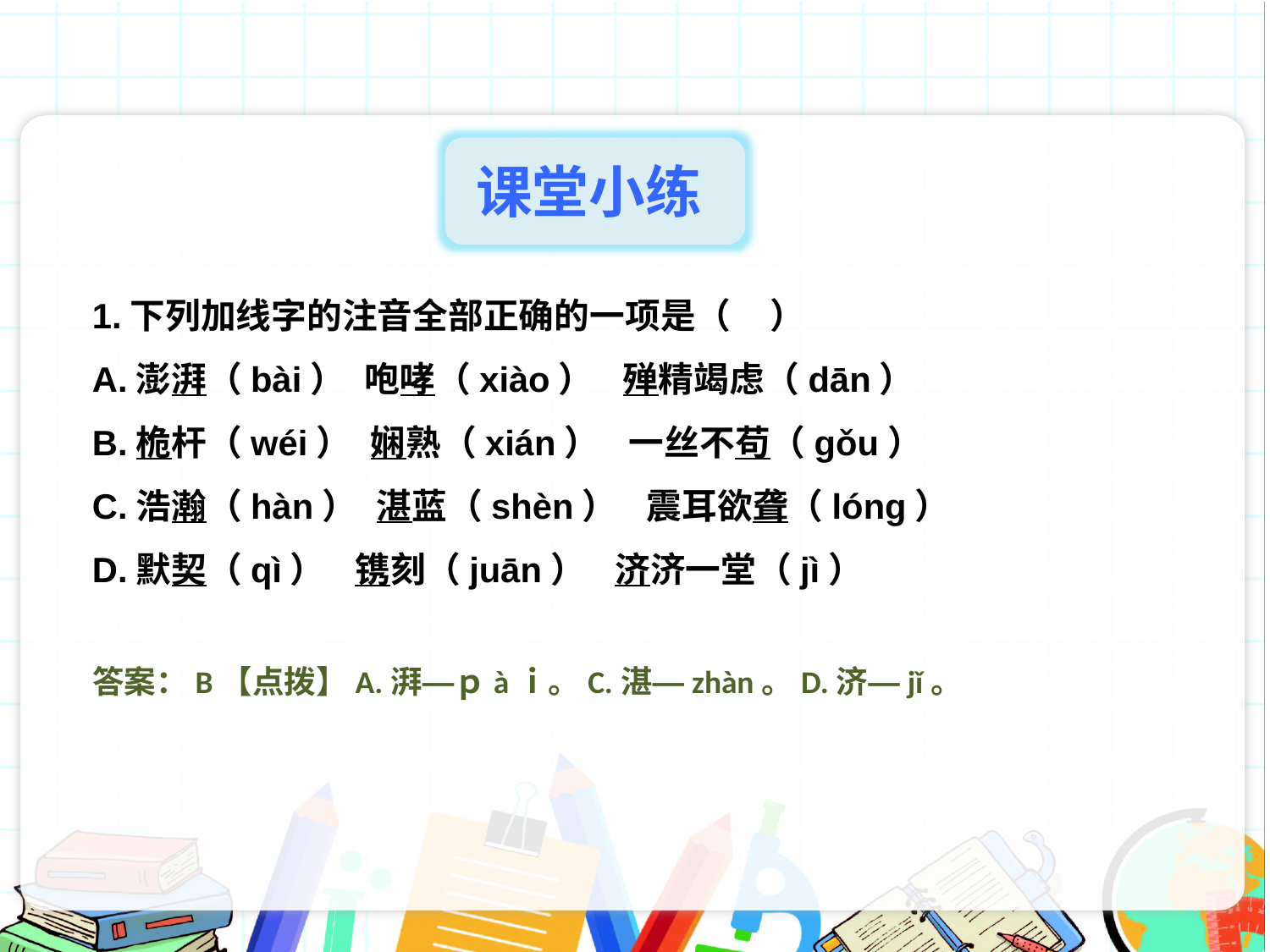

课堂小练
1.下列加线字的注音全部正确的一项是（    ）
A.澎湃（bài）  咆哮（xiào）   殚精竭虑（dān）
B.桅杆（wéi）  娴熟（xián）   一丝不苟（gǒu）
C.浩瀚（hàn）  湛蓝（shèn）   震耳欲聋（lóng）
D.默契（qì）   镌刻（juān）   济济一堂（jì）
答案：B【点拨】A.湃—ｐàｉ。C.湛—zhàn。D.济—jǐ。